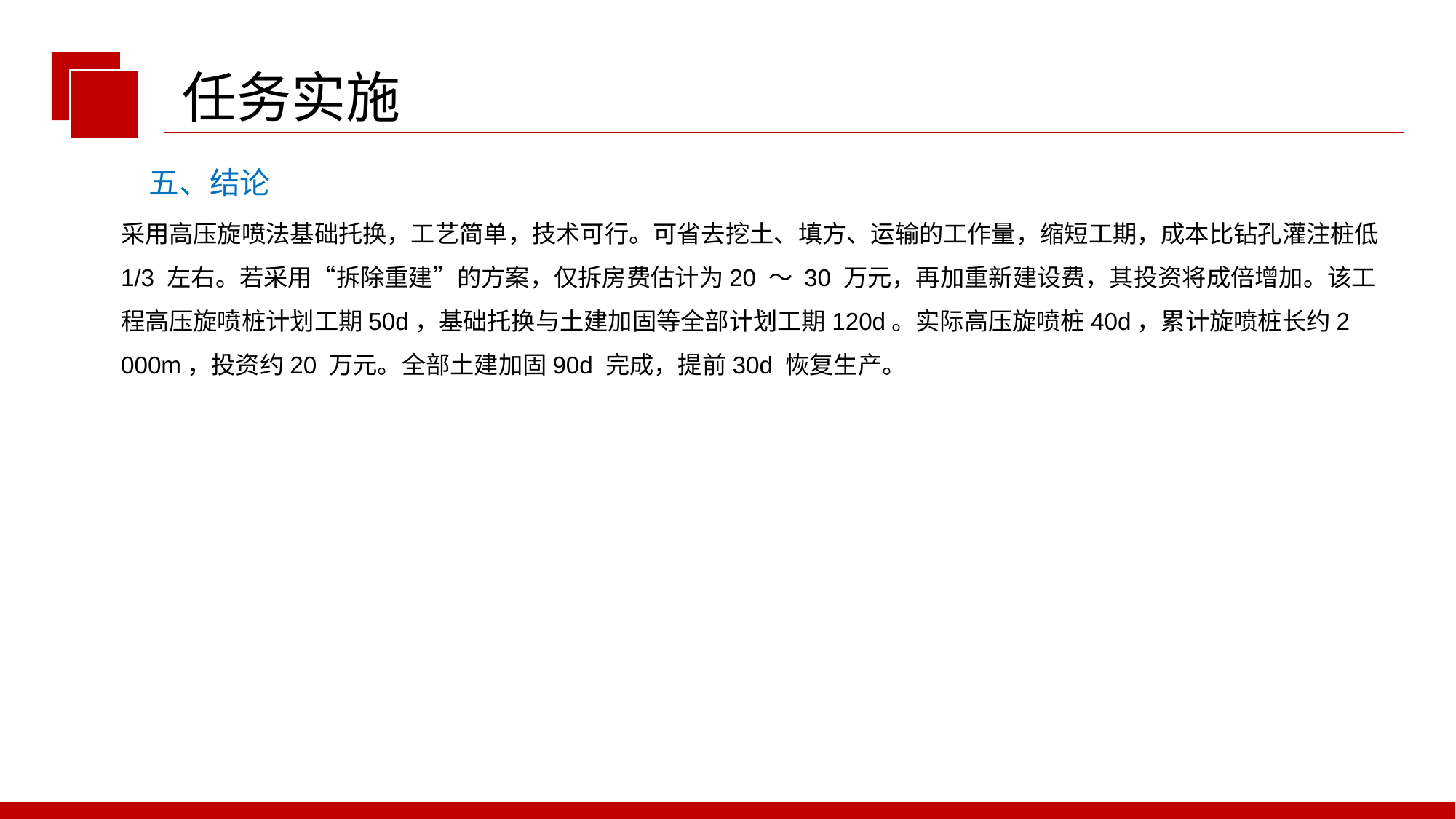

任务实施
五、结论
采用高压旋喷法基础托换，工艺简单，技术可行。可省去挖土、填方、运输的工作量，缩短工期，成本比钻孔灌注桩低1/3 左右。若采用“拆除重建”的方案，仅拆房费估计为20 ～ 30 万元，再加重新建设费，其投资将成倍增加。该工程高压旋喷桩计划工期50d，基础托换与土建加固等全部计划工期120d。实际高压旋喷桩40d，累计旋喷桩长约2 000m，投资约20 万元。全部土建加固90d 完成，提前30d 恢复生产。